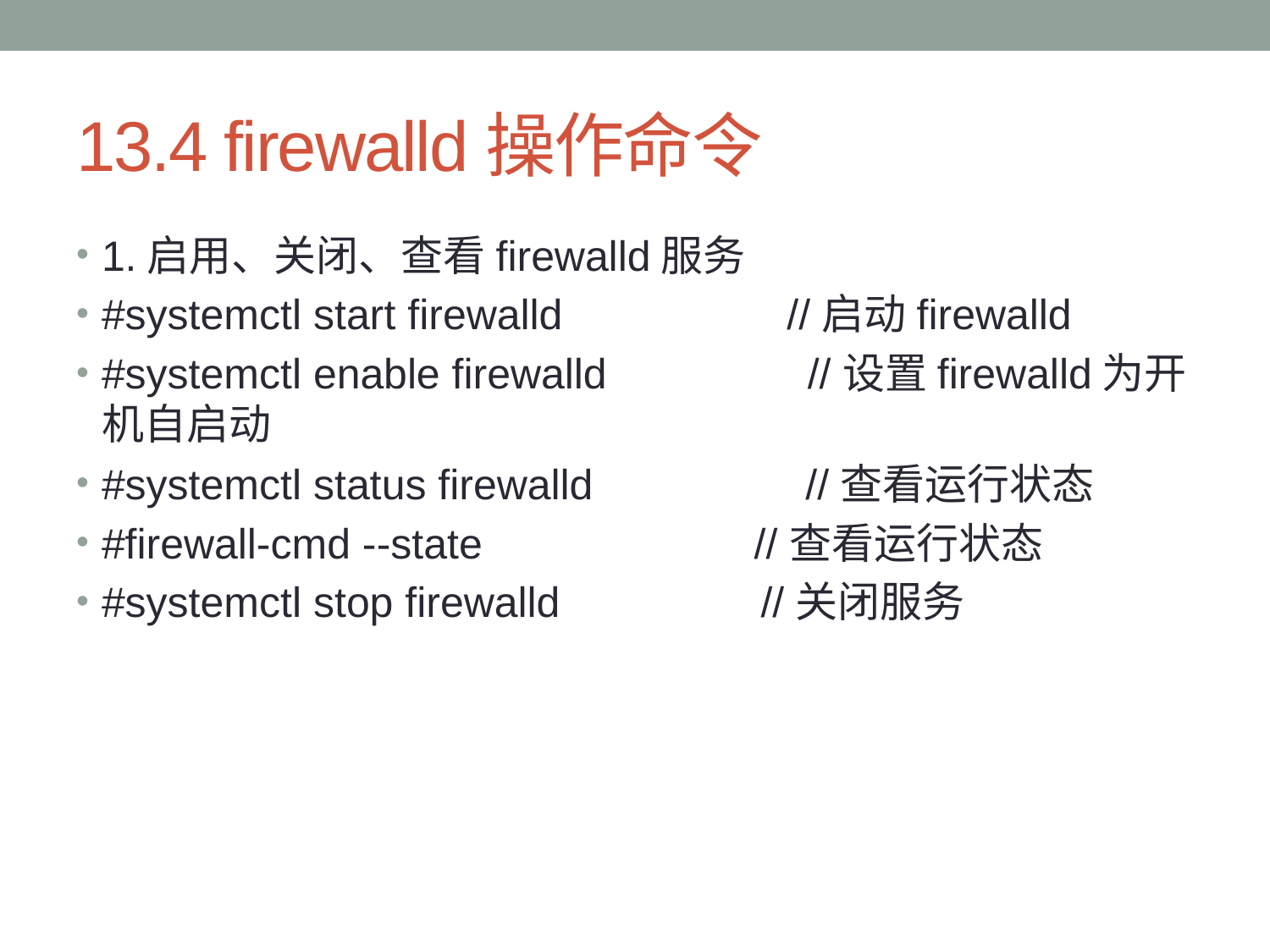

# 13.4 firewalld操作命令
1.启用、关闭、查看firewalld服务
#systemctl start firewalld                   //启动firewalld
#systemctl enable firewalld                 //设置firewalld为开机自启动
#systemctl status firewalld                  //查看运行状态
#firewall-cmd --state                       //查看运行状态
#systemctl stop firewalld                 //关闭服务